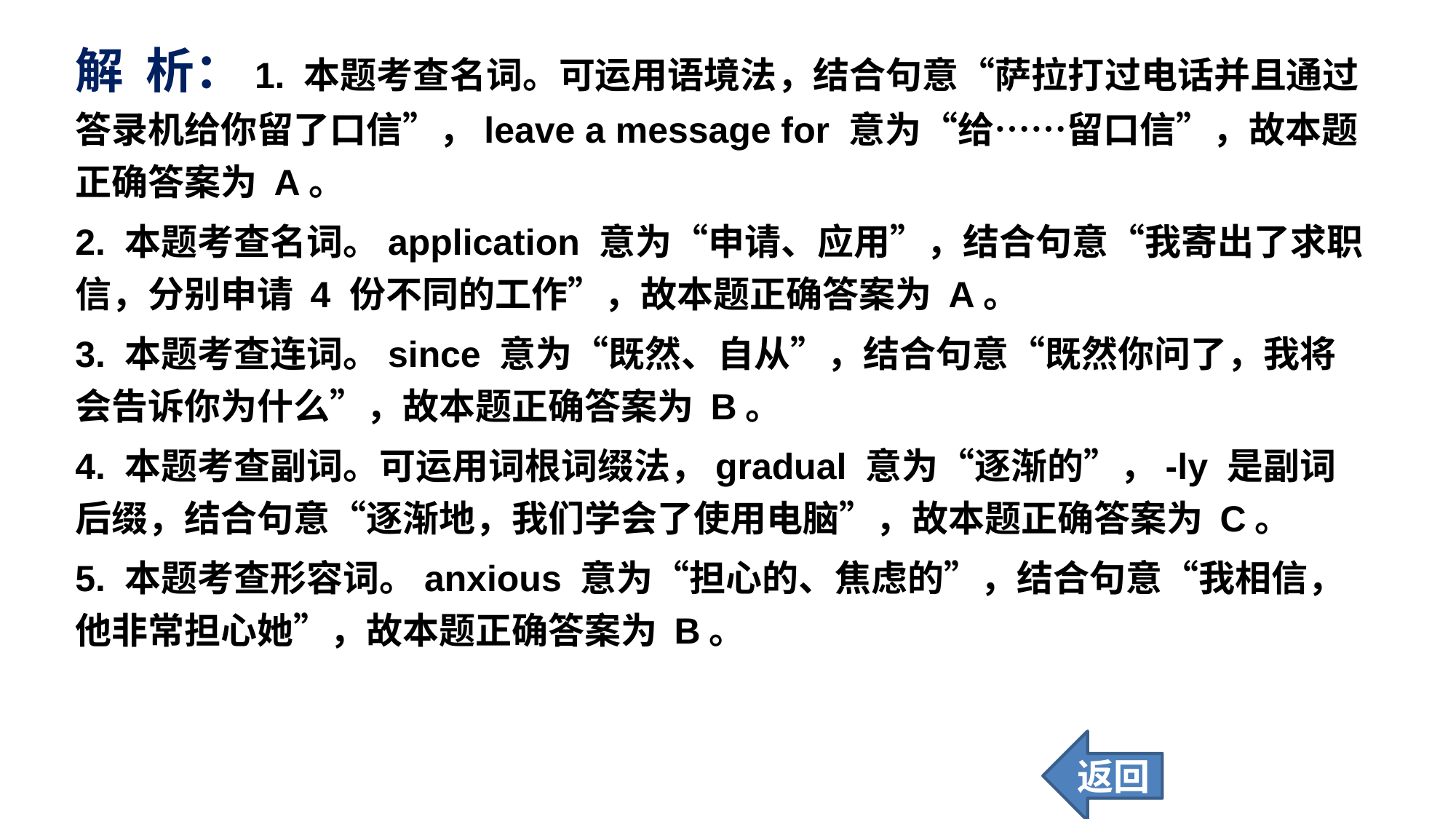

解  析：1. 本题考查名词。可运用语境法，结合句意“萨拉打过电话并且通过答录机给你留了口信”，leave a message for 意为“给……留口信”，故本题正确答案为 A。
2. 本题考查名词。application 意为“申请、应用”，结合句意“我寄出了求职信，分别申请 4 份不同的工作”，故本题正确答案为 A。
3. 本题考查连词。since 意为“既然、自从”，结合句意“既然你问了，我将会告诉你为什么”，故本题正确答案为 B。
4. 本题考查副词。可运用词根词缀法，gradual 意为“逐渐的”，-ly 是副词后缀，结合句意“逐渐地，我们学会了使用电脑”，故本题正确答案为 C。
5. 本题考查形容词。anxious 意为“担心的、焦虑的”，结合句意“我相信，他非常担心她”，故本题正确答案为 B。

返回
16